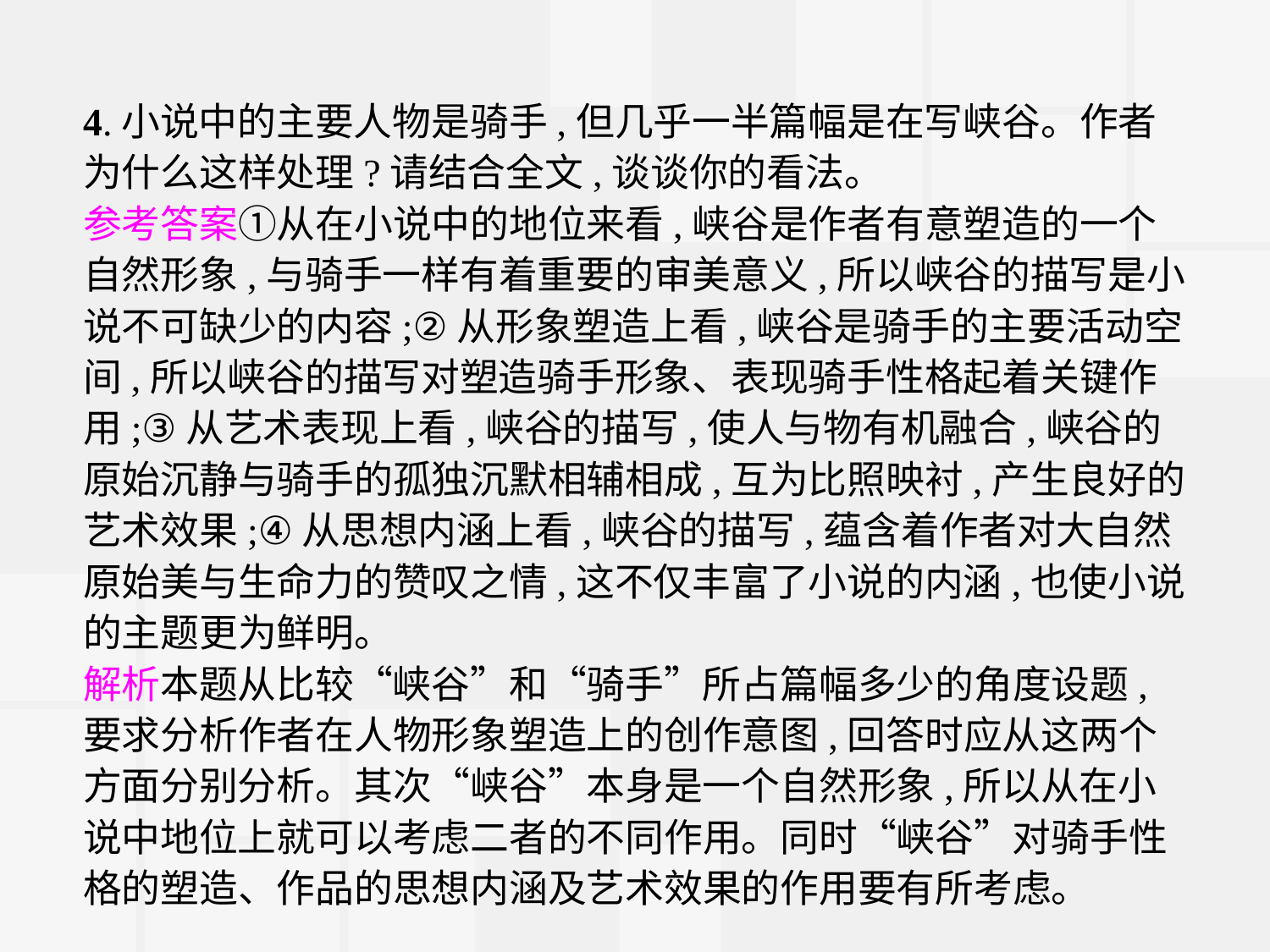

4.小说中的主要人物是骑手,但几乎一半篇幅是在写峡谷。作者为什么这样处理?请结合全文,谈谈你的看法。
参考答案①从在小说中的地位来看,峡谷是作者有意塑造的一个自然形象,与骑手一样有着重要的审美意义,所以峡谷的描写是小说不可缺少的内容;②从形象塑造上看,峡谷是骑手的主要活动空间,所以峡谷的描写对塑造骑手形象、表现骑手性格起着关键作用;③从艺术表现上看,峡谷的描写,使人与物有机融合,峡谷的原始沉静与骑手的孤独沉默相辅相成,互为比照映衬,产生良好的艺术效果;④从思想内涵上看,峡谷的描写,蕴含着作者对大自然原始美与生命力的赞叹之情,这不仅丰富了小说的内涵,也使小说的主题更为鲜明。
解析本题从比较“峡谷”和“骑手”所占篇幅多少的角度设题,要求分析作者在人物形象塑造上的创作意图,回答时应从这两个方面分别分析。其次“峡谷”本身是一个自然形象,所以从在小说中地位上就可以考虑二者的不同作用。同时“峡谷”对骑手性格的塑造、作品的思想内涵及艺术效果的作用要有所考虑。